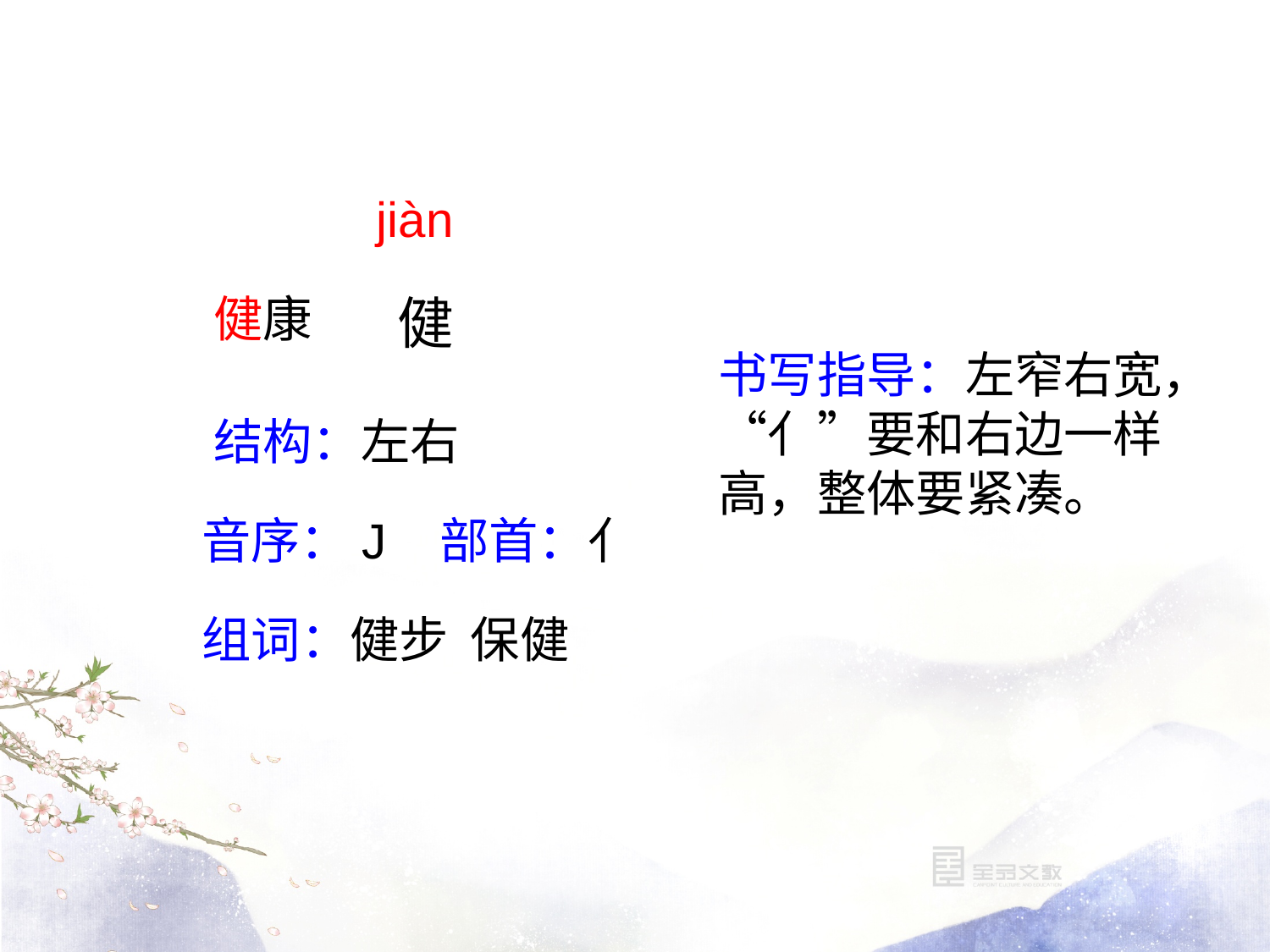

jiàn
健康
健
书写指导：左窄右宽，“亻”要和右边一样高，整体要紧凑。
结构：左右
音序：J   部首：亻
组词：健步  保健